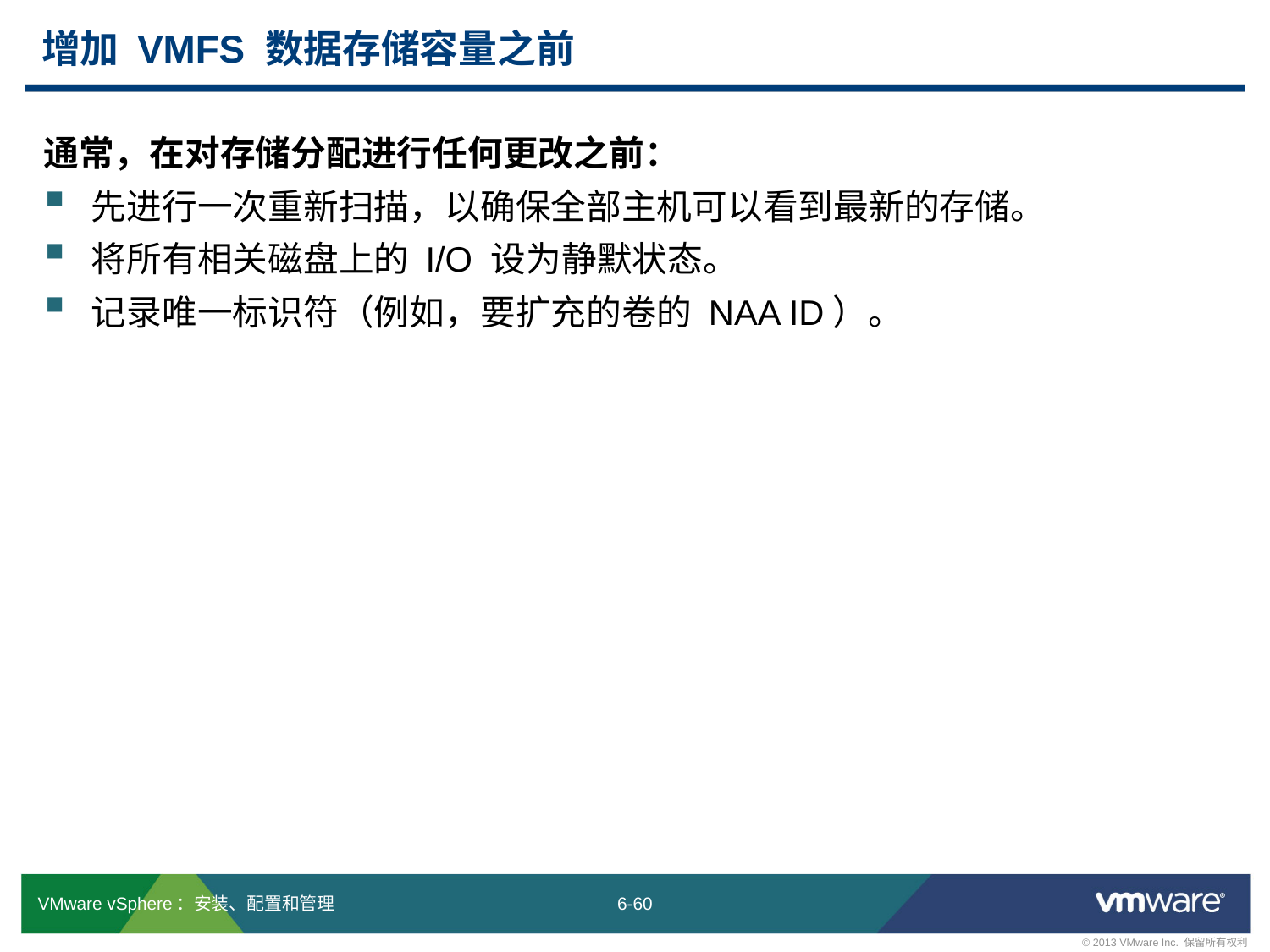

# 增加 VMFS 数据存储容量之前
通常，在对存储分配进行任何更改之前：
先进行一次重新扫描，以确保全部主机可以看到最新的存储。
将所有相关磁盘上的 I/O 设为静默状态。
记录唯一标识符（例如，要扩充的卷的 NAA ID）。